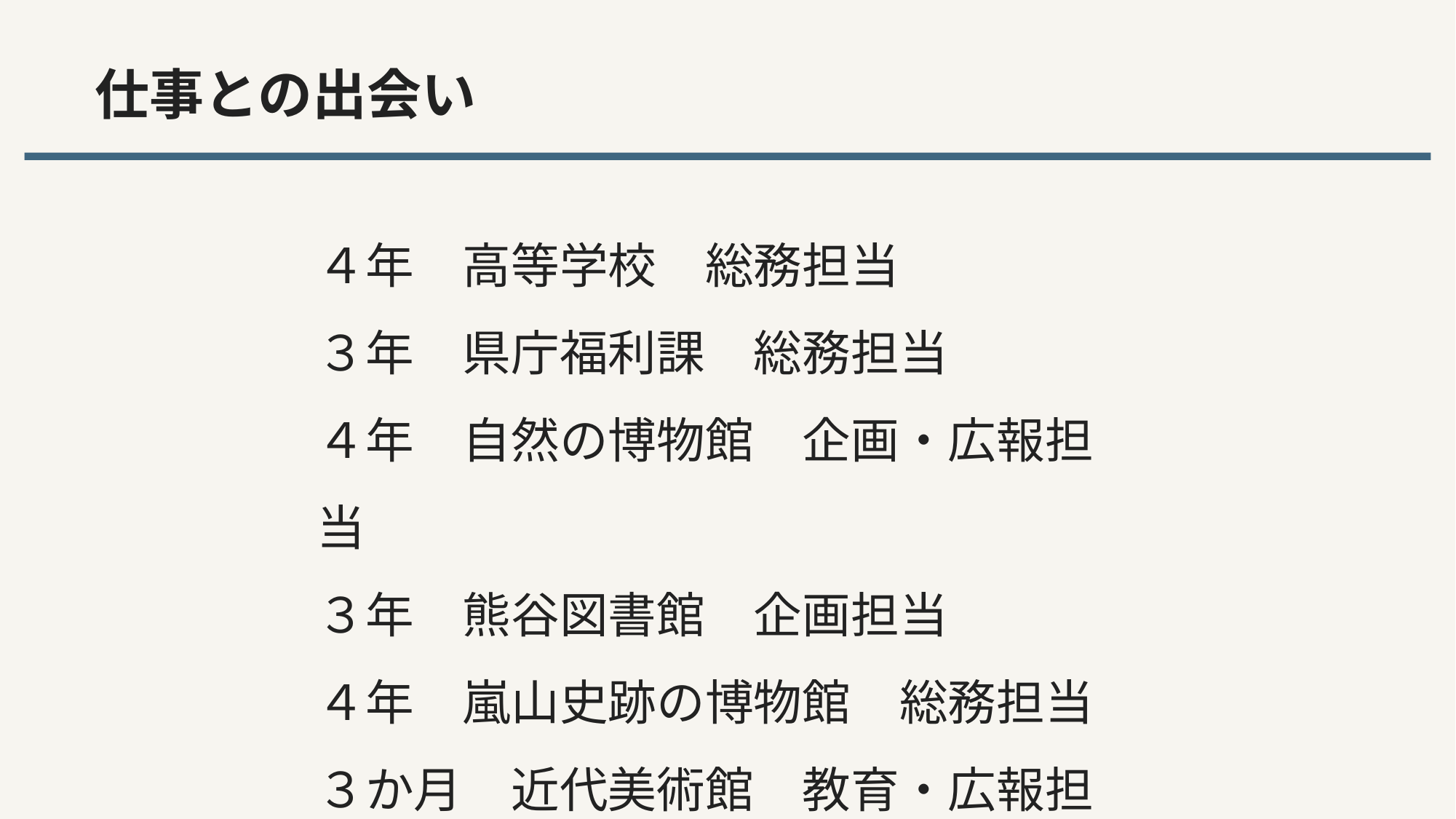

仕事との出会い

４年　高等学校　総務担当
３年　県庁福利課　総務担当
４年　自然の博物館　企画・広報担当
３年　熊谷図書館　企画担当
４年　嵐山史跡の博物館　総務担当
３か月　近代美術館　教育・広報担当